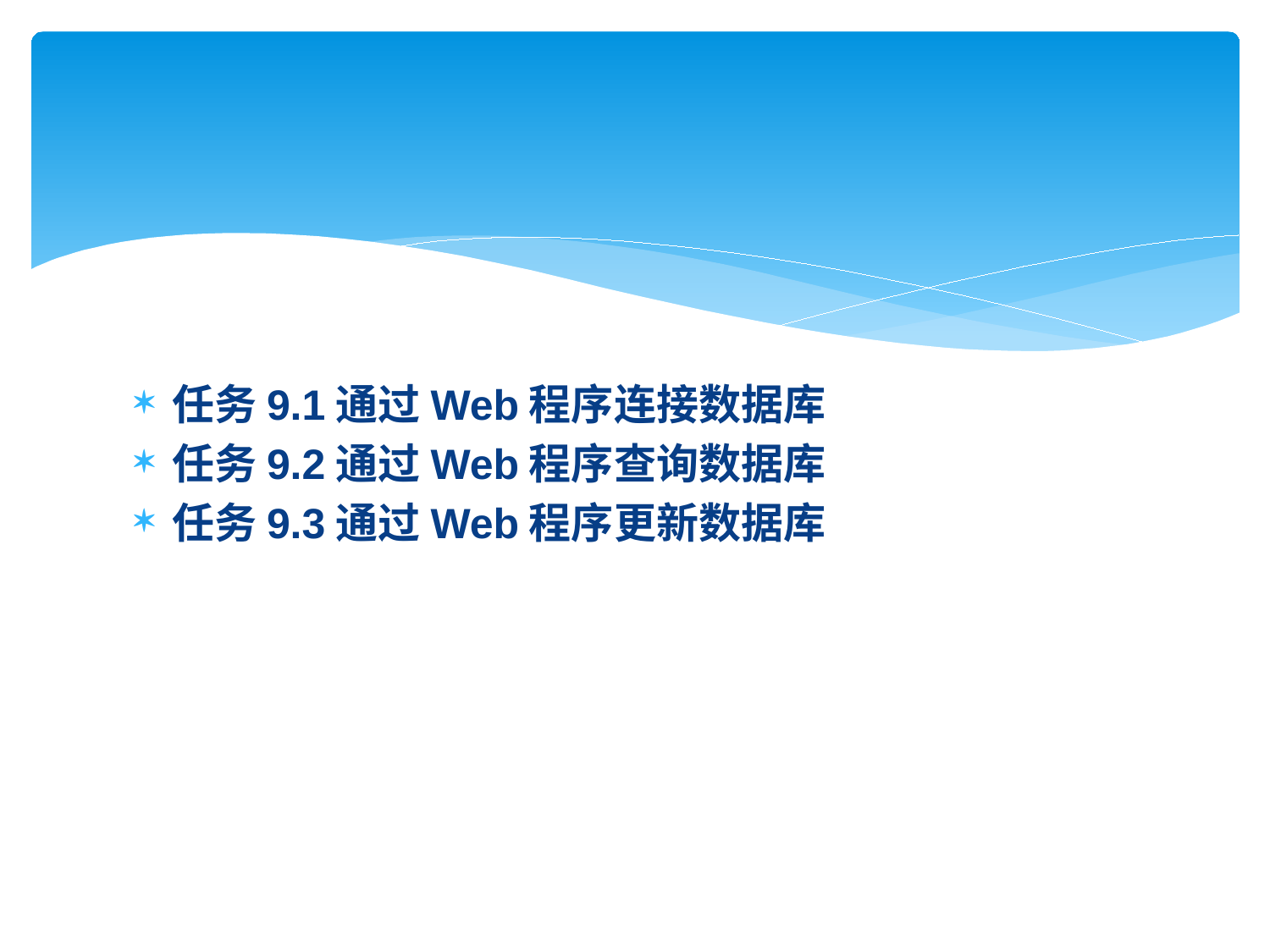

任务9.1通过Web程序连接数据库
任务9.2通过Web程序查询数据库
任务9.3通过Web程序更新数据库